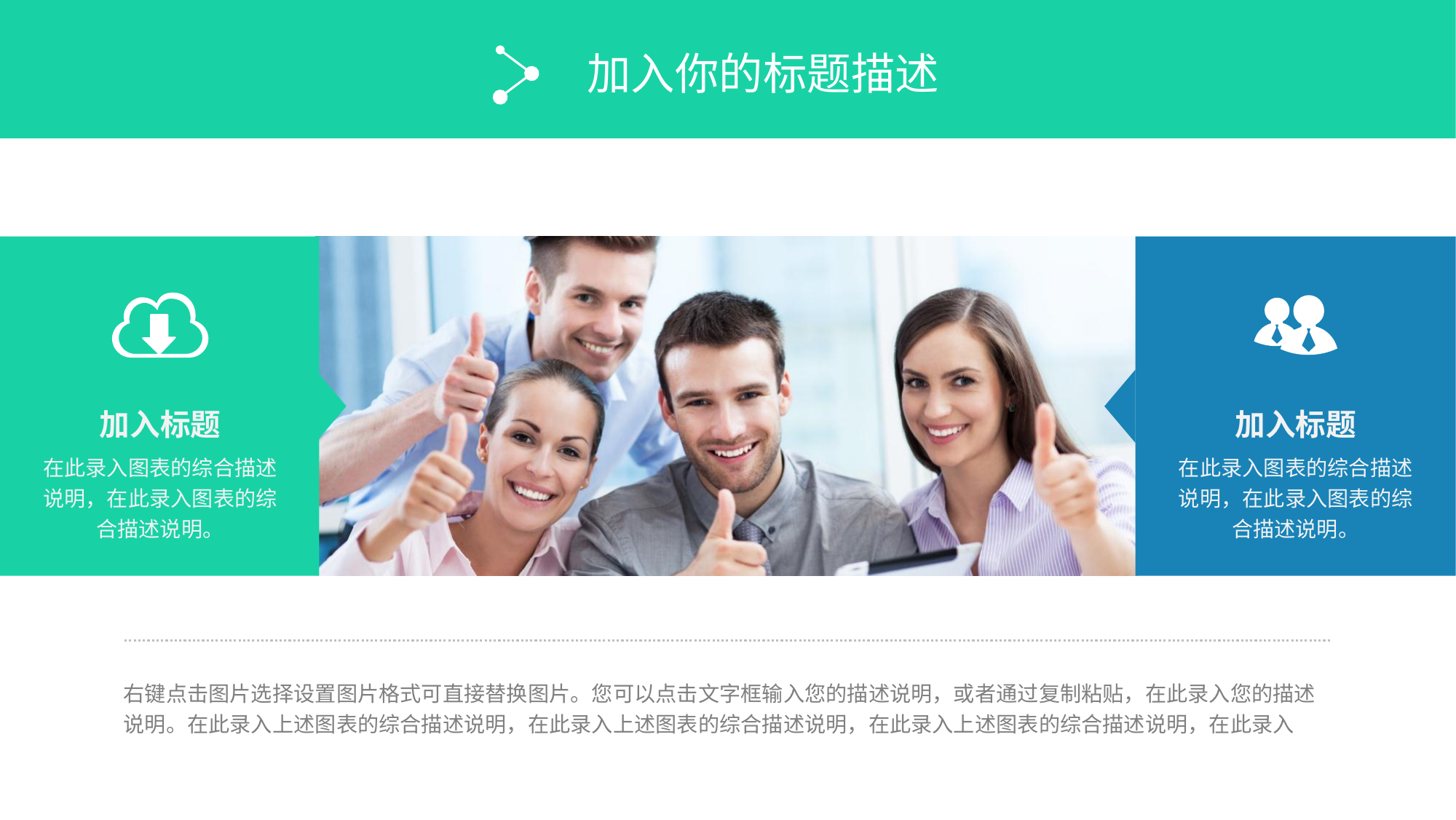

加入你的标题描述

加入标题
加入标题
在此录入图表的综合描述说明，在此录入图表的综合描述说明。
在此录入图表的综合描述说明，在此录入图表的综合描述说明。
右键点击图片选择设置图片格式可直接替换图片。您可以点击文字框输入您的描述说明，或者通过复制粘贴，在此录入您的描述说明。在此录入上述图表的综合描述说明，在此录入上述图表的综合描述说明，在此录入上述图表的综合描述说明，在此录入